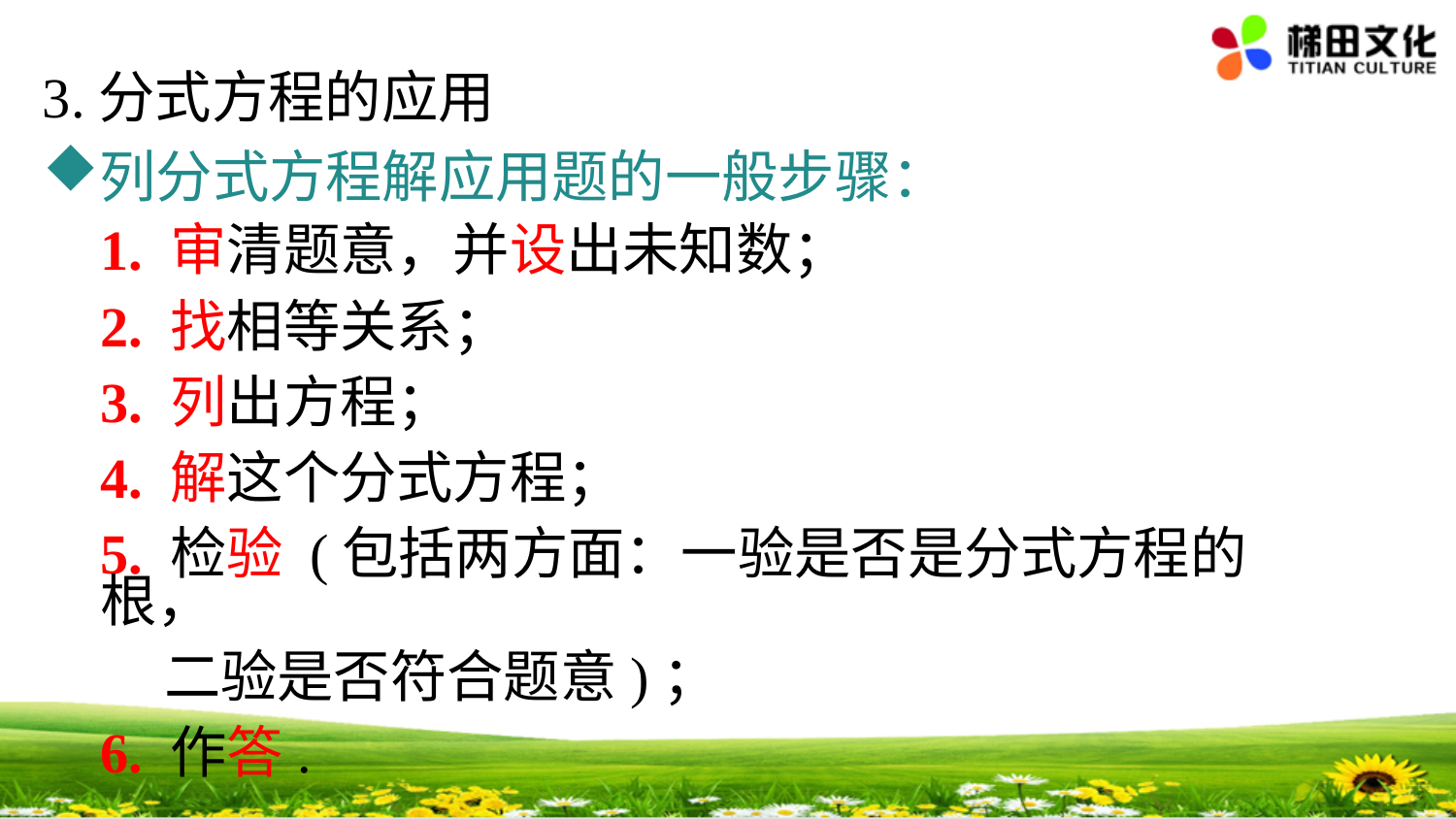

3.分式方程的应用
列分式方程解应用题的一般步骤：
1. 审清题意，并设出未知数；
2. 找相等关系；
3. 列出方程；
4. 解这个分式方程；
5. 检验 (包括两方面：一验是否是分式方程的根，
    二验是否符合题意)；
6. 作答.